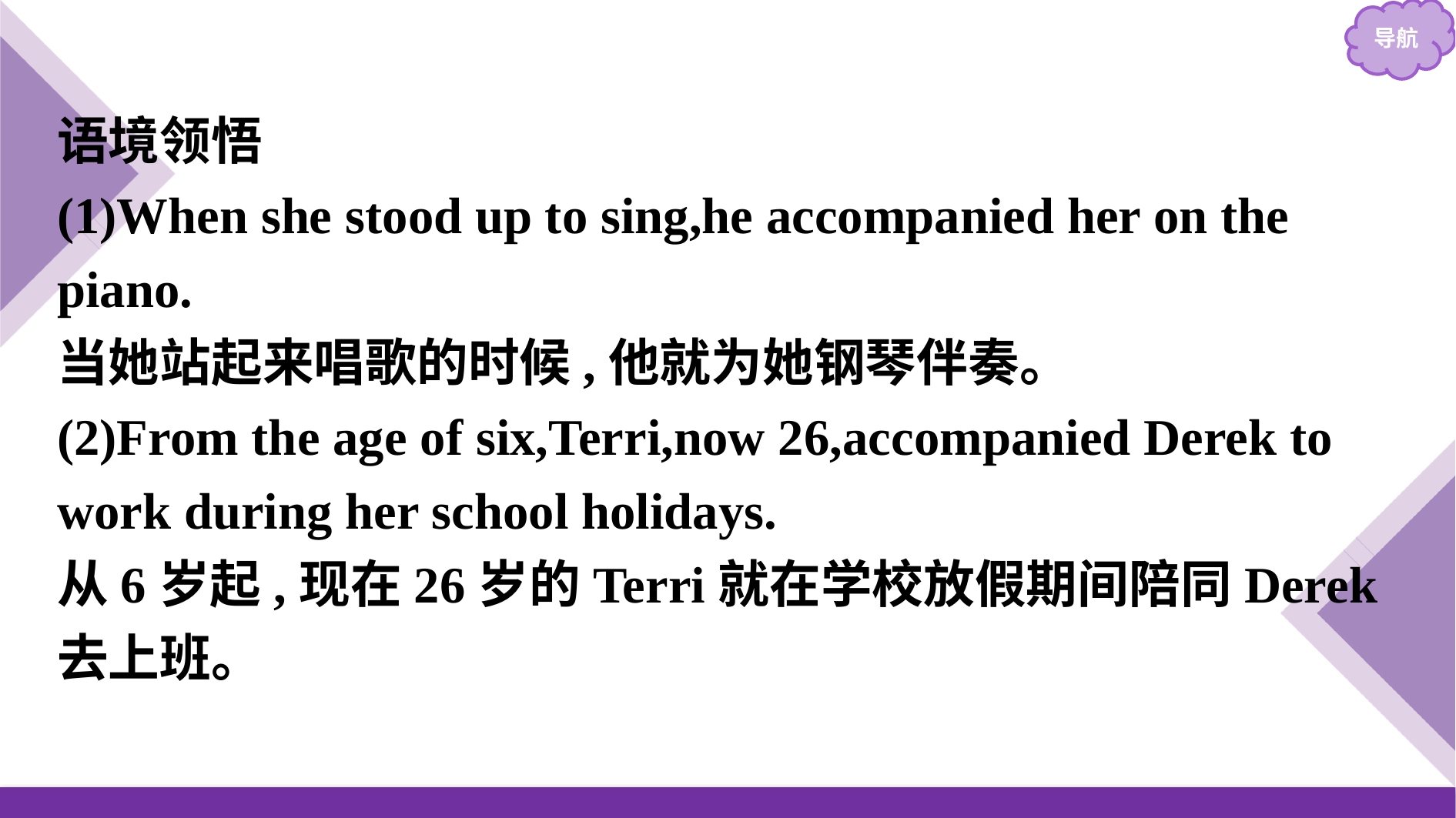

语境领悟
(1)When she stood up to sing,he accompanied her on the piano.
当她站起来唱歌的时候,他就为她钢琴伴奏。
(2)From the age of six,Terri,now 26,accompanied Derek to work during her school holidays.
从6岁起,现在26岁的Terri就在学校放假期间陪同Derek去上班。